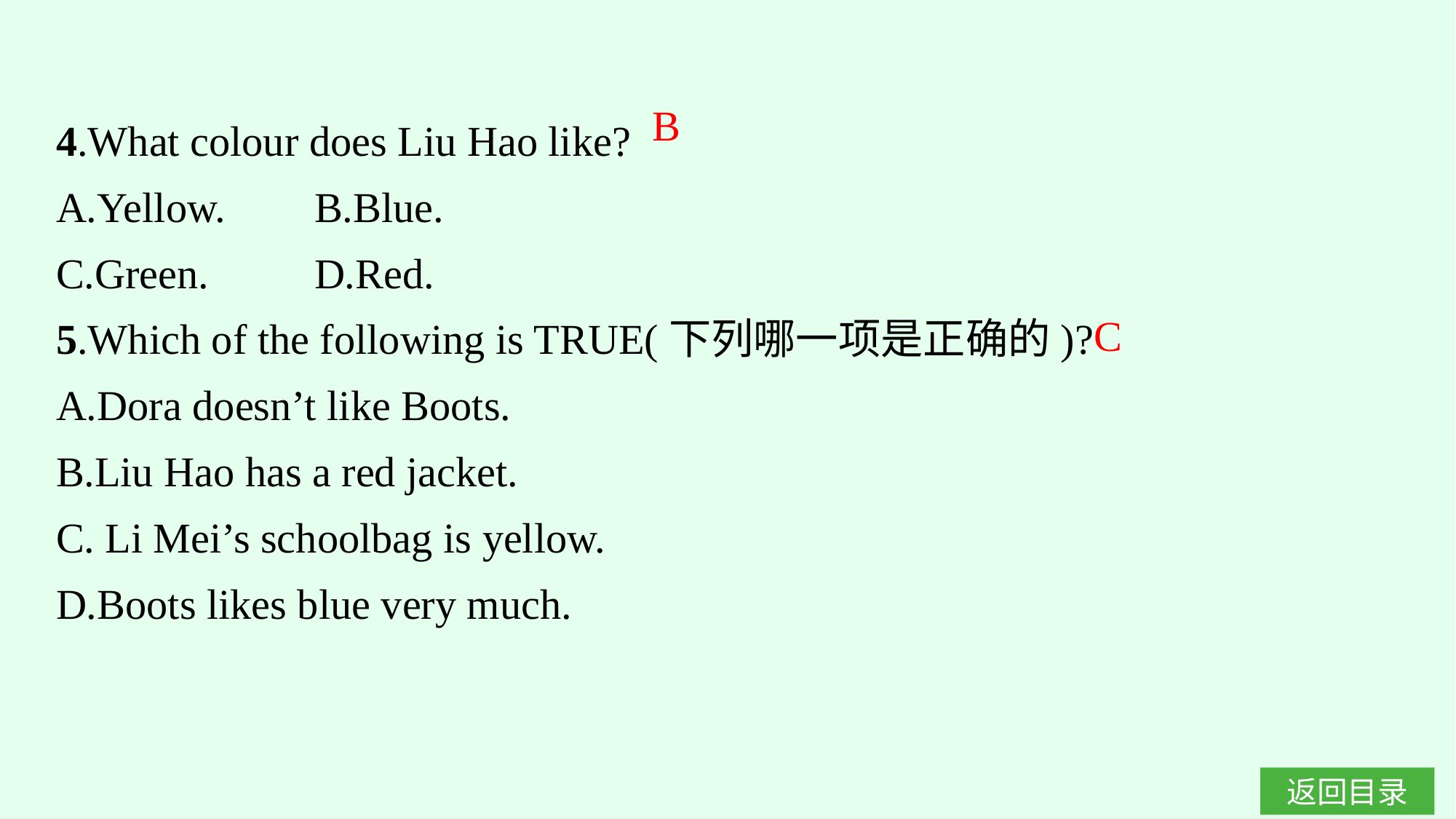

4.What colour does Liu Hao like?
A.Yellow.	B.Blue.
C.Green.	D.Red.
5.Which of the following is TRUE(下列哪一项是正确的)?
A.Dora doesn’t like Boots.
B.Liu Hao has a red jacket.
C. Li Mei’s schoolbag is yellow.
D.Boots likes blue very much.
B
C